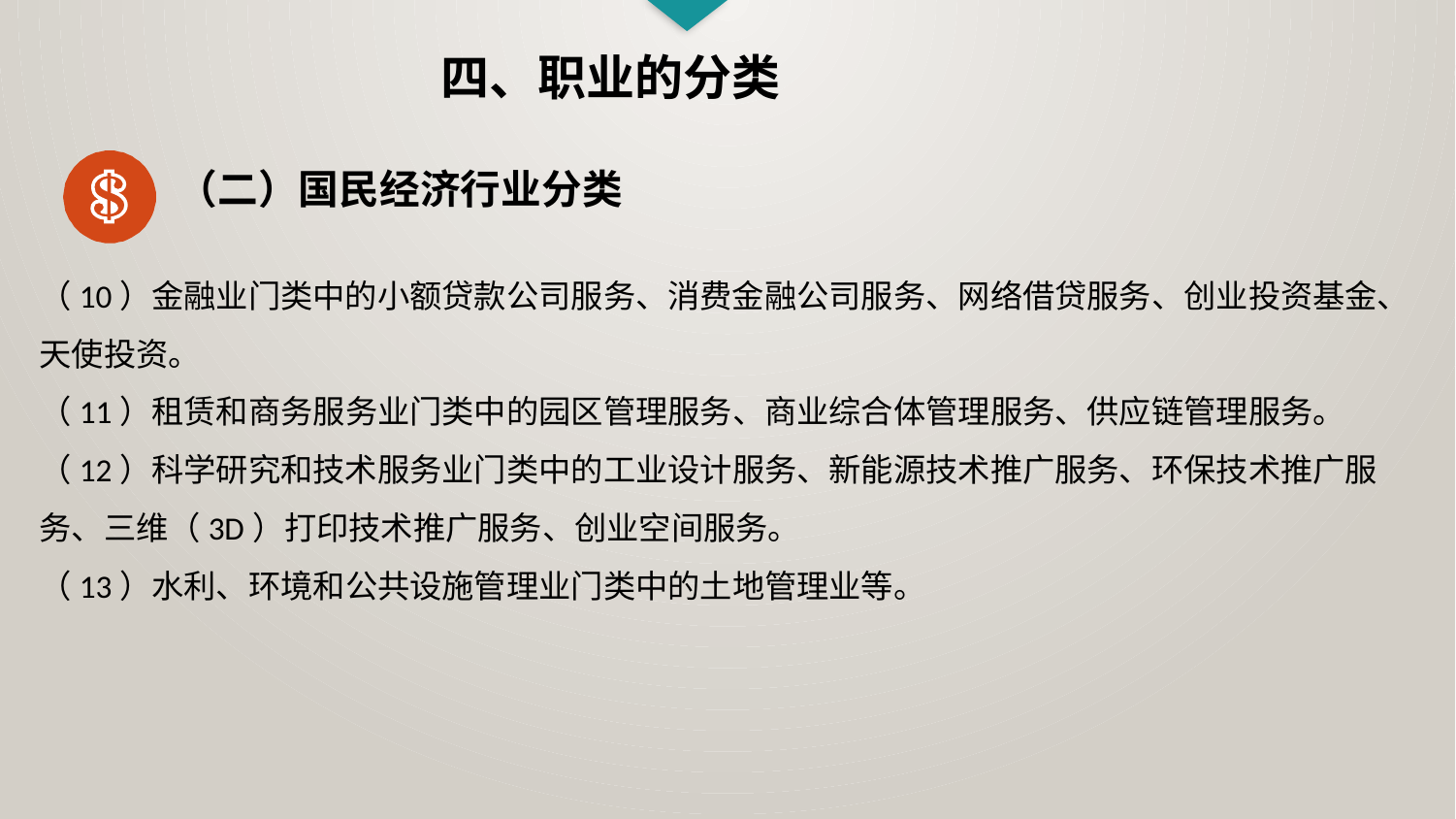

四、职业的分类

（二）国民经济行业分类

（10）金融业门类中的小额贷款公司服务、消费金融公司服务、网络借贷服务、创业投资基金、
天使投资。
（11）租赁和商务服务业门类中的园区管理服务、商业综合体管理服务、供应链管理服务。
（12）科学研究和技术服务业门类中的工业设计服务、新能源技术推广服务、环保技术推广服
务、三维（3D）打印技术推广服务、创业空间服务。
（13）水利、环境和公共设施管理业门类中的土地管理业等。
23